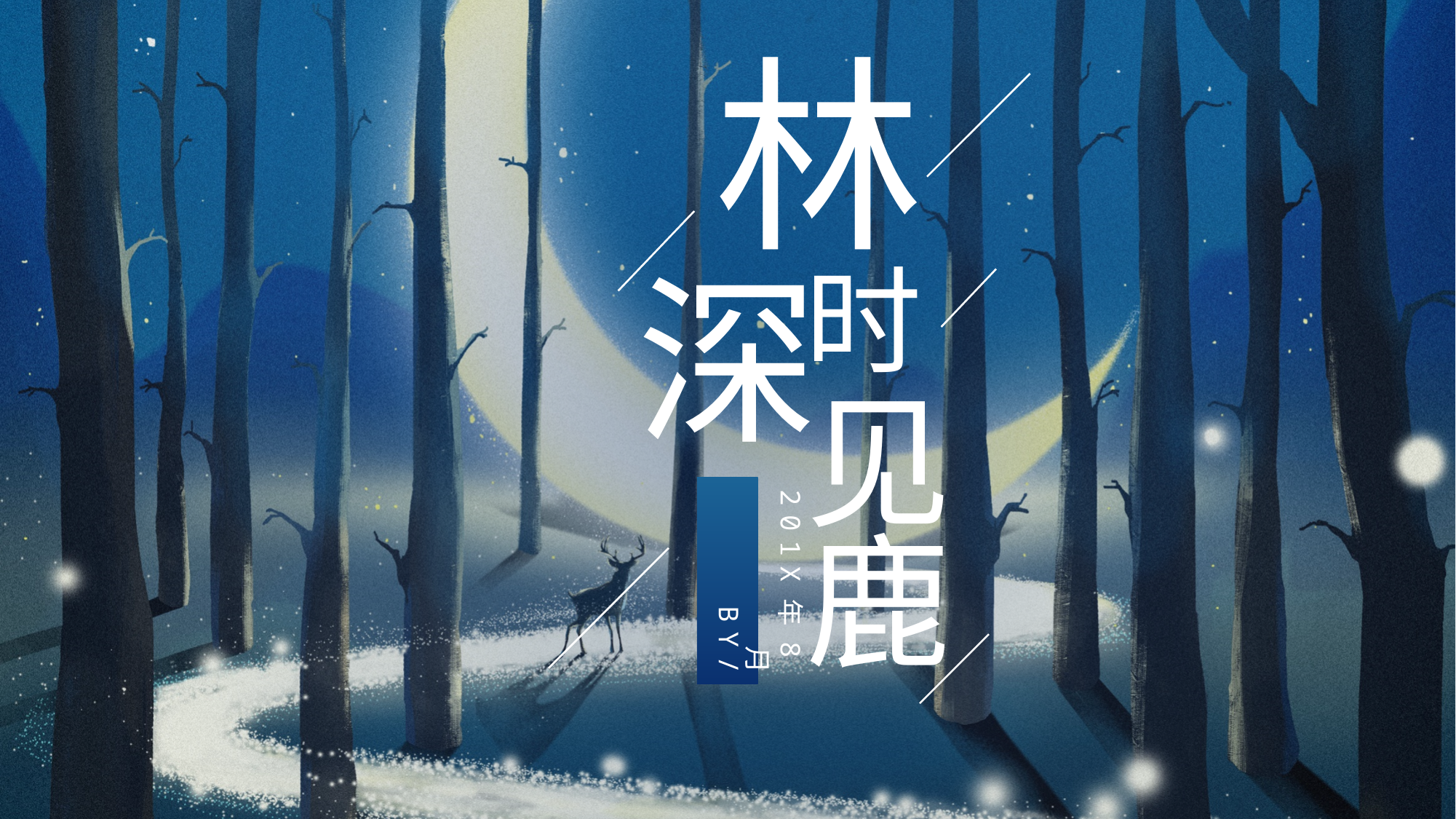

林
深
时
见
BY/
201X年8月
鹿